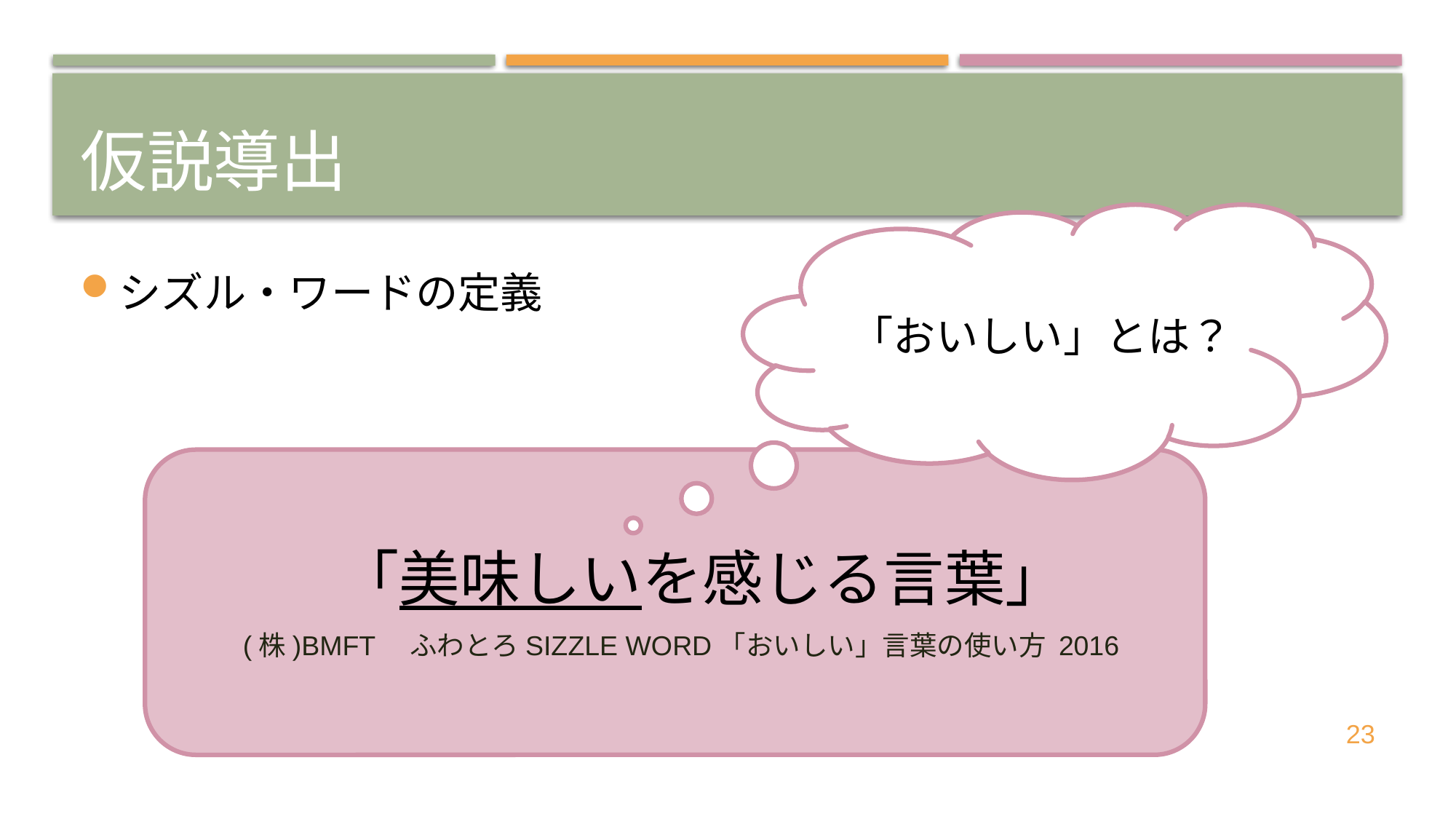

# 仮説導出

「おいしい」とは？
シズル・ワードの定義

　　「美味しいを感じる言葉」
 (株)BMFT　ふわとろSIZZLE WORD「おいしい」言葉の使い方 2016
23